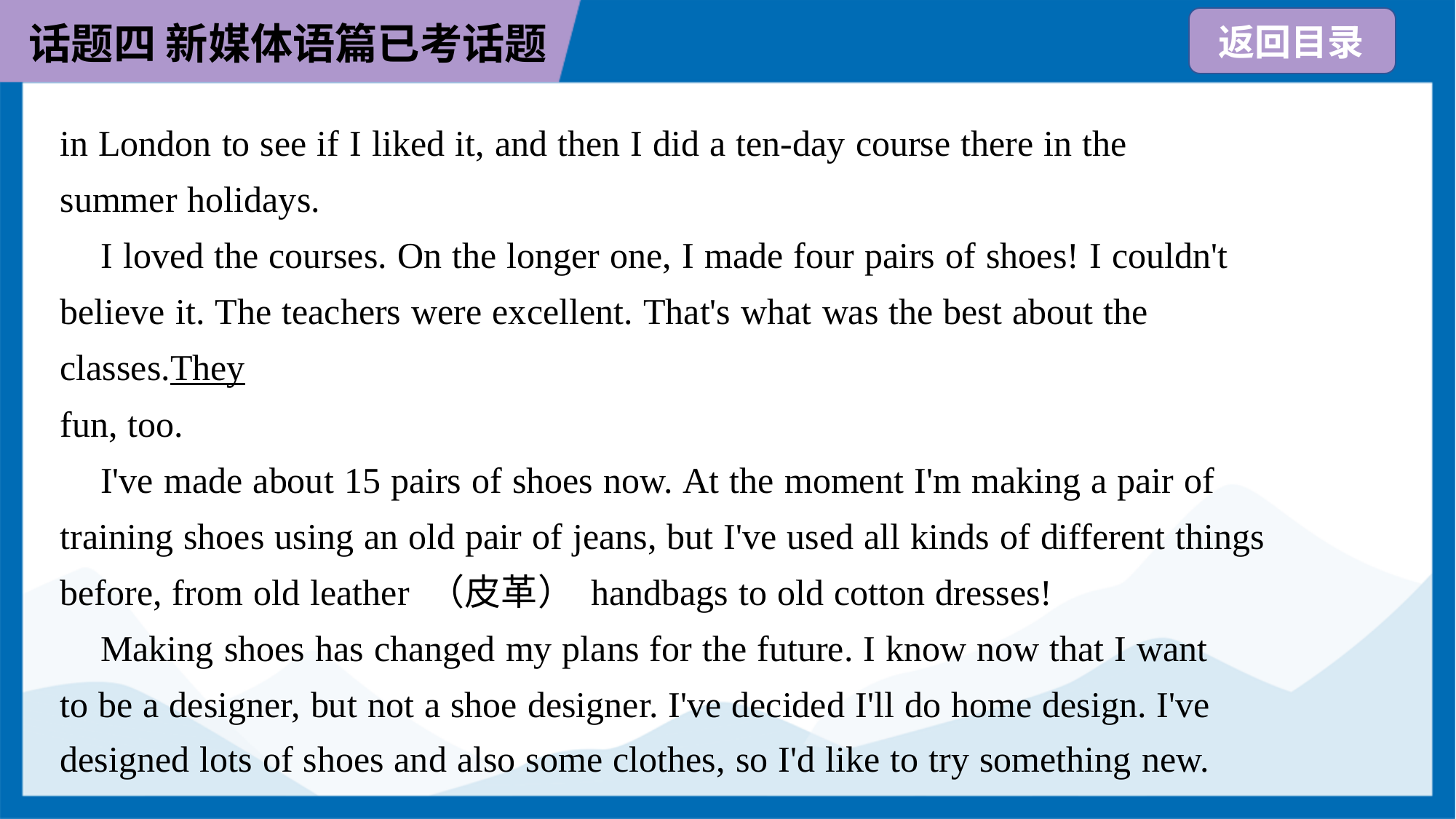

in London to see if I liked it, and then I did a ten-day course there in the
summer holidays.
    I loved the courses. On the longer one, I made four pairs of shoes! I couldn't
believe it. The teachers were excellent. That's what was the best about the
classes.They. .made us work really hard but they wanted all their students to have
fun, too.
    I've made about 15 pairs of shoes now. At the moment I'm making a pair of
training shoes using an old pair of jeans, but I've used all kinds of different things
before, from old leather （皮革） handbags to old cotton dresses!
    Making shoes has changed my plans for the future. I know now that I want
to be a designer, but not a shoe designer. I've decided I'll do home design. I've
designed lots of shoes and also some clothes, so I'd like to try something new.